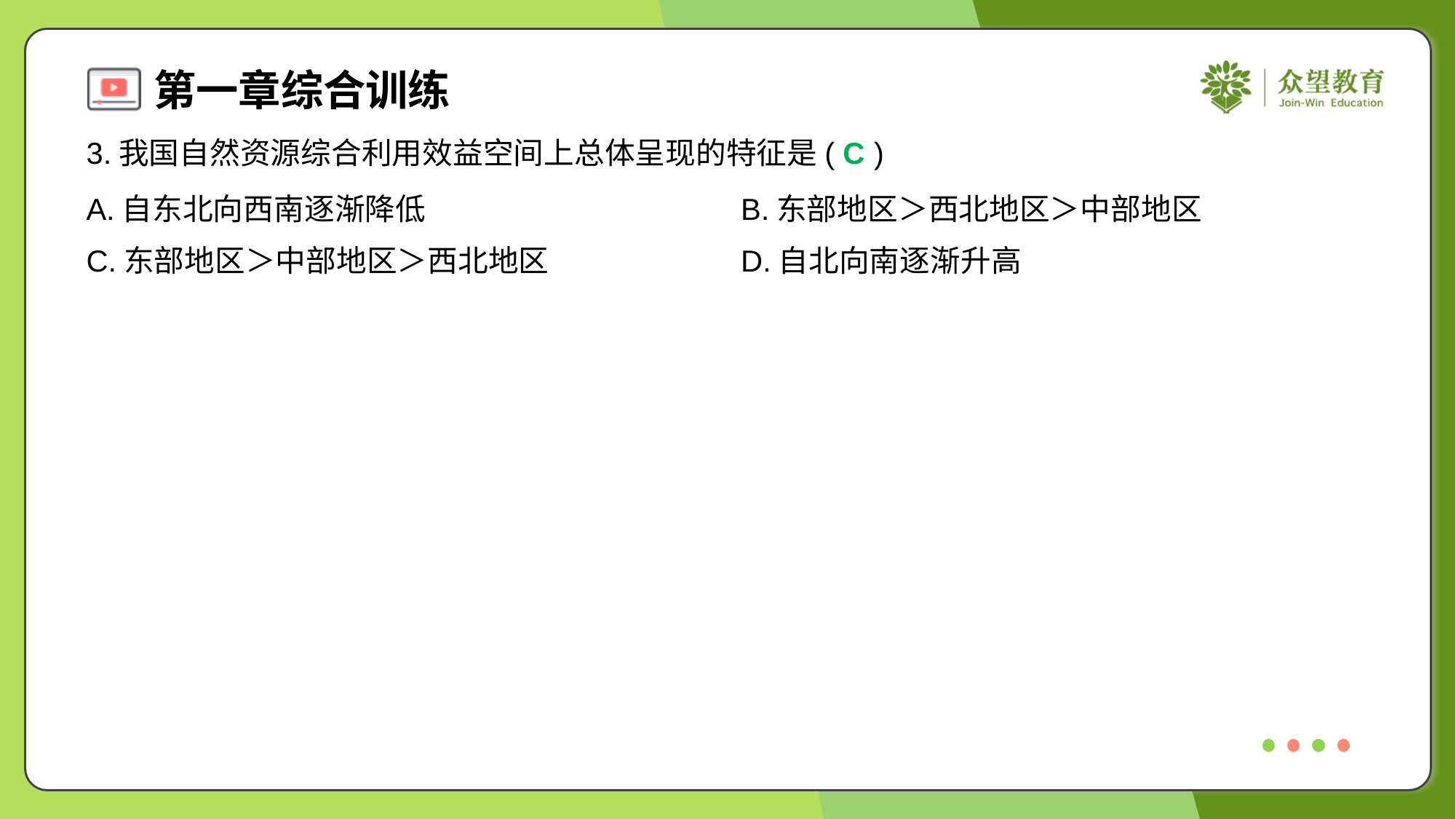

3.我国自然资源综合利用效益空间上总体呈现的特征是(     )
C
A.自东北向西南逐渐降低	B.东部地区＞西北地区＞中部地区
C.东部地区＞中部地区＞西北地区	D.自北向南逐渐升高